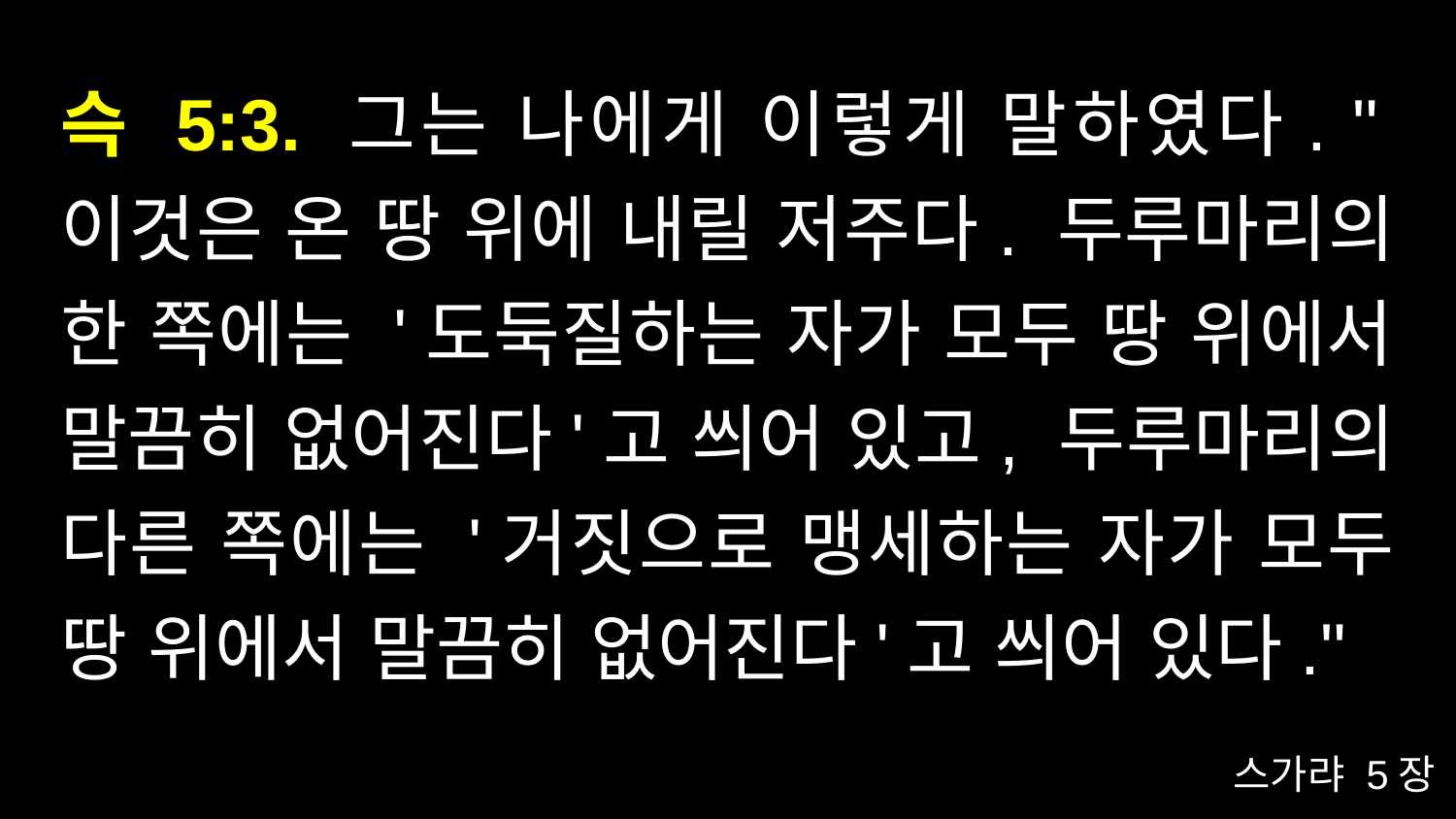

# 슥 5:3. 그는 나에게 이렇게 말하였다. "이것은 온 땅 위에 내릴 저주다. 두루마리의 한 쪽에는 '도둑질하는 자가 모두 땅 위에서 말끔히 없어진다'고 씌어 있고, 두루마리의 다른 쪽에는 '거짓으로 맹세하는 자가 모두 땅 위에서 말끔히 없어진다'고 씌어 있다."
스가랴 5장